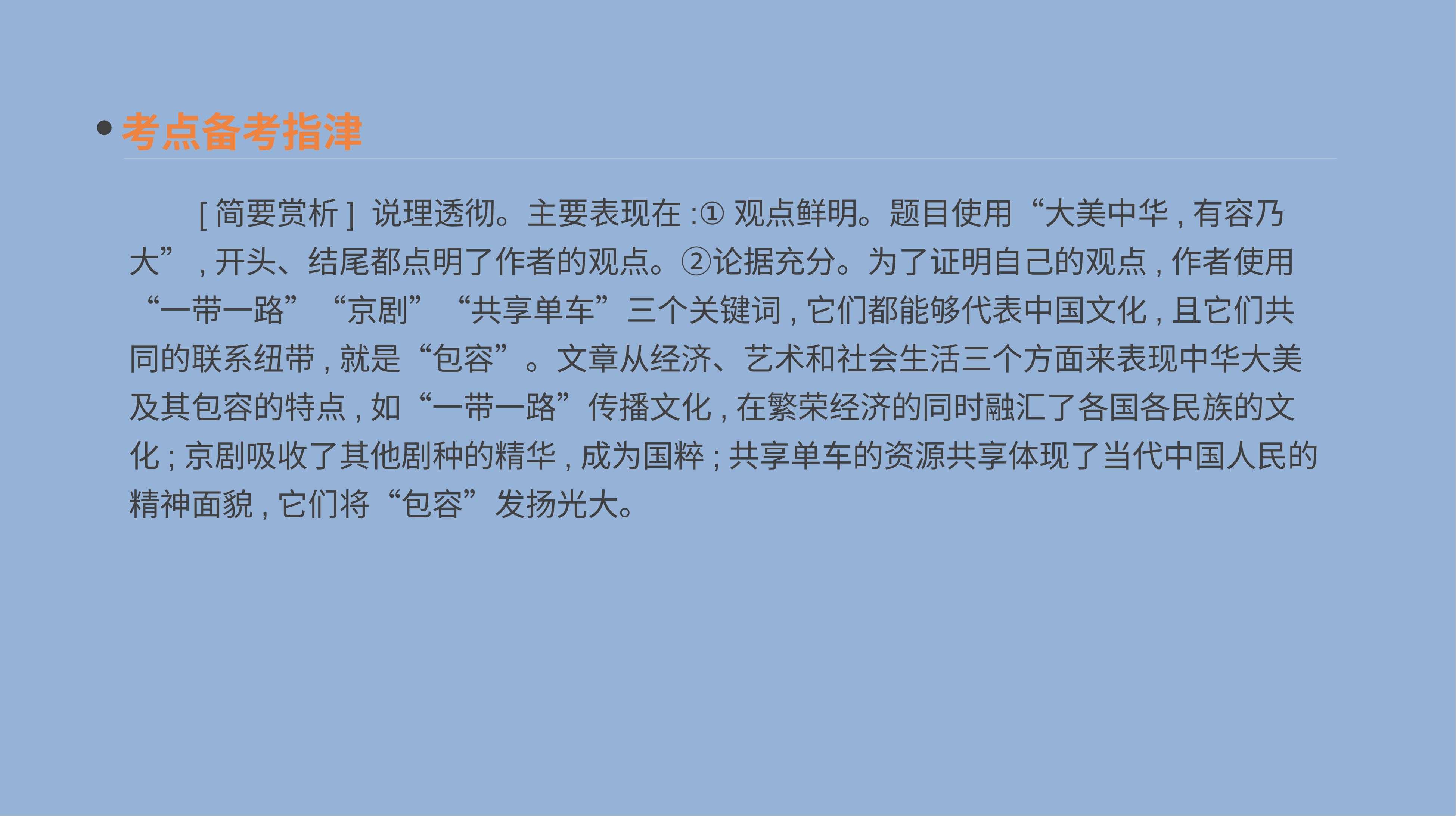

考点备考指津

　　[简要赏析] 说理透彻。主要表现在:①观点鲜明。题目使用“大美中华,有容乃大”,开头、结尾都点明了作者的观点。②论据充分。为了证明自己的观点,作者使用“一带一路”“京剧”“共享单车”三个关键词,它们都能够代表中国文化,且它们共同的联系纽带,就是“包容”。文章从经济、艺术和社会生活三个方面来表现中华大美及其包容的特点,如“一带一路”传播文化,在繁荣经济的同时融汇了各国各民族的文化;京剧吸收了其他剧种的精华,成为国粹;共享单车的资源共享体现了当代中国人民的精神面貌,它们将“包容”发扬光大。